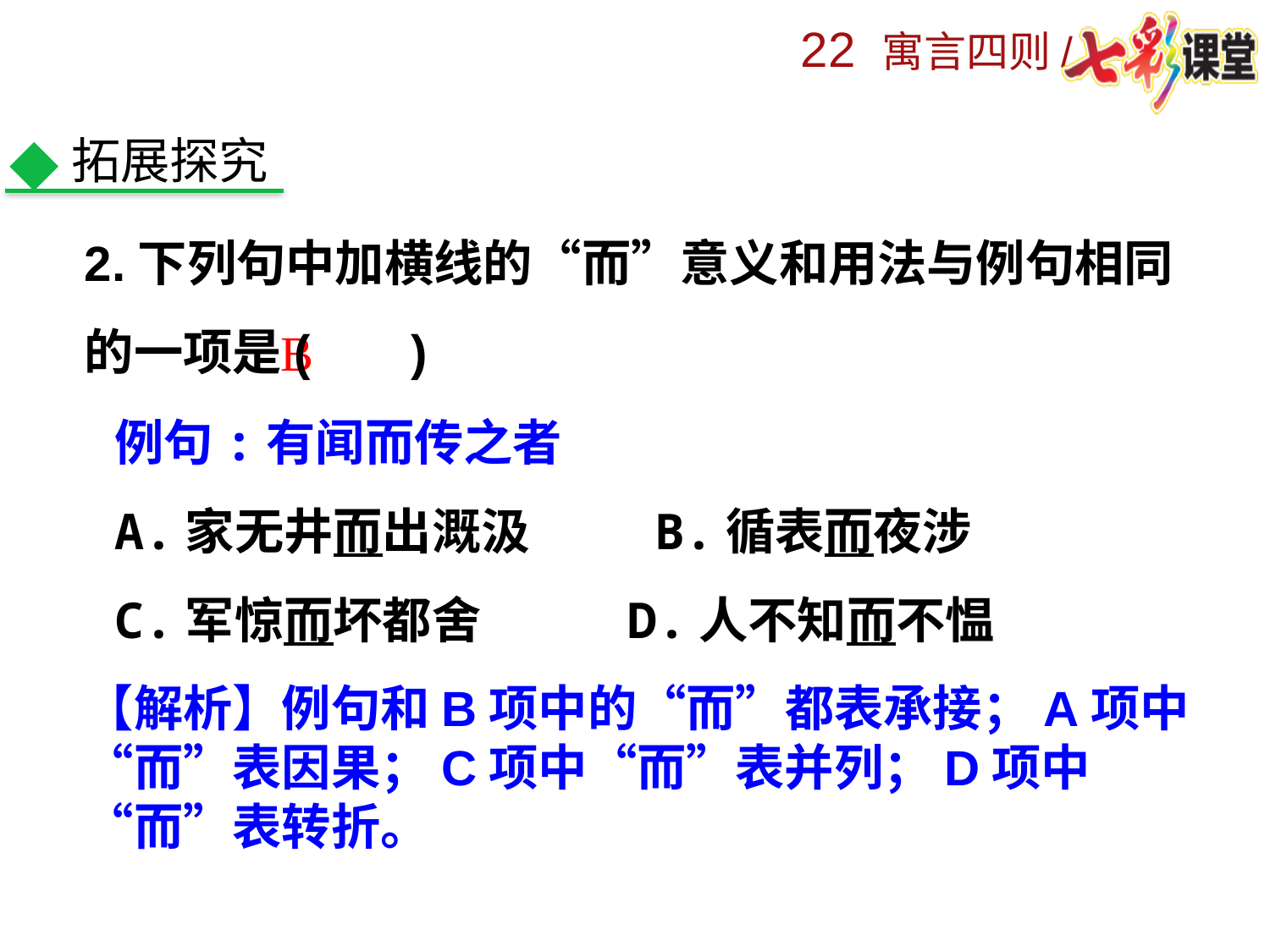

拓展探究

2.下列句中加横线的“而”意义和用法与例句相同的一项是(  　)
B
例句:有闻而传之者
A.家无井而出溉汲          B.循表而夜涉
C.军惊而坏都舍            D.人不知而不愠
【解析】例句和B项中的“而”都表承接；A项中“而”表因果；C项中“而”表并列；D项中“而”表转折。